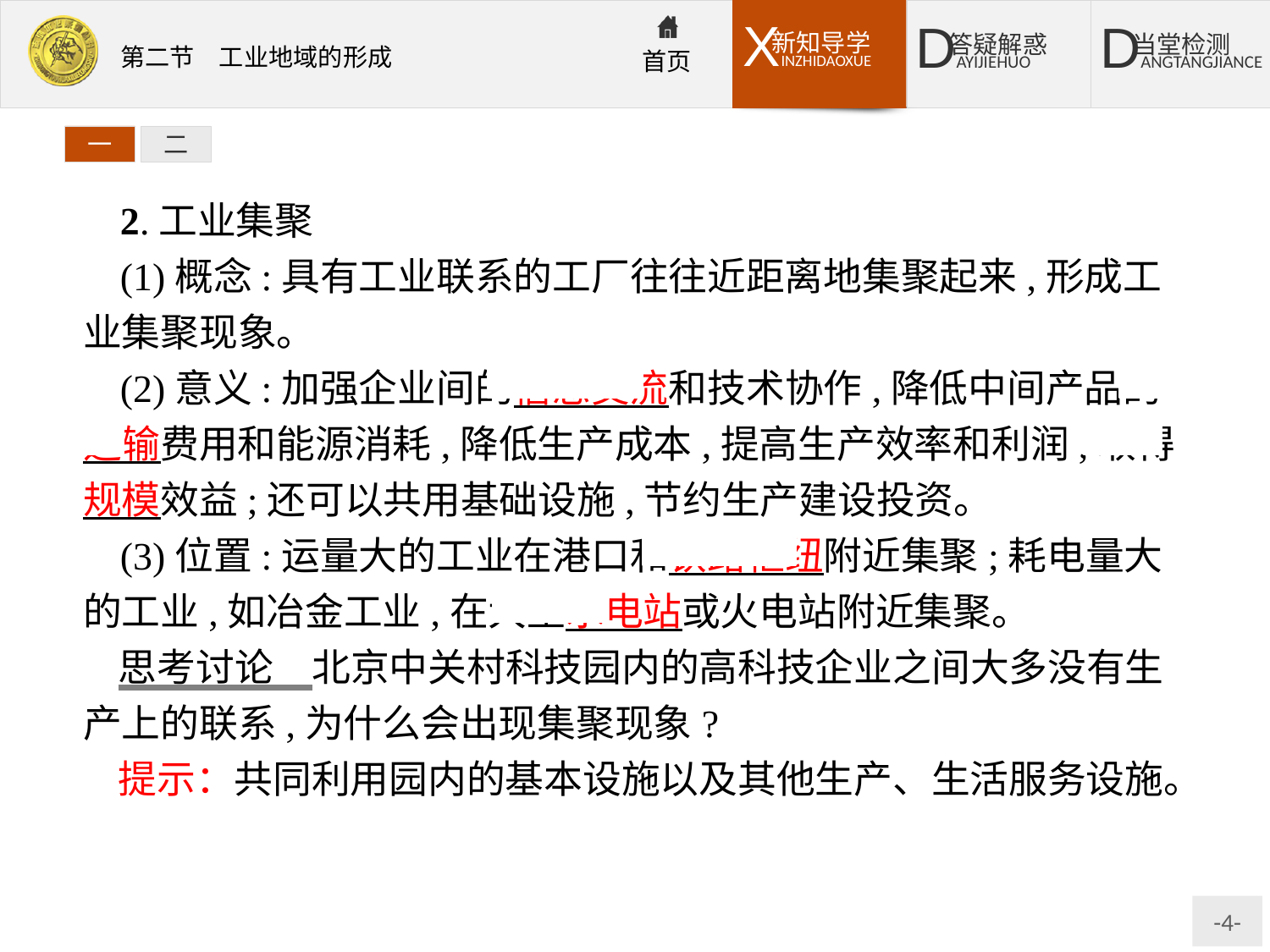

一
二
2.工业集聚
(1)概念:具有工业联系的工厂往往近距离地集聚起来,形成工业集聚现象。
(2)意义:加强企业间的信息交流和技术协作,降低中间产品的运输费用和能源消耗,降低生产成本,提高生产效率和利润,取得规模效益;还可以共用基础设施,节约生产建设投资。
(3)位置:运量大的工业在港口和铁路枢纽附近集聚;耗电量大的工业,如冶金工业,在大型水电站或火电站附近集聚。
思考讨论　北京中关村科技园内的高科技企业之间大多没有生产上的联系,为什么会出现集聚现象?
提示：共同利用园内的基本设施以及其他生产、生活服务设施。